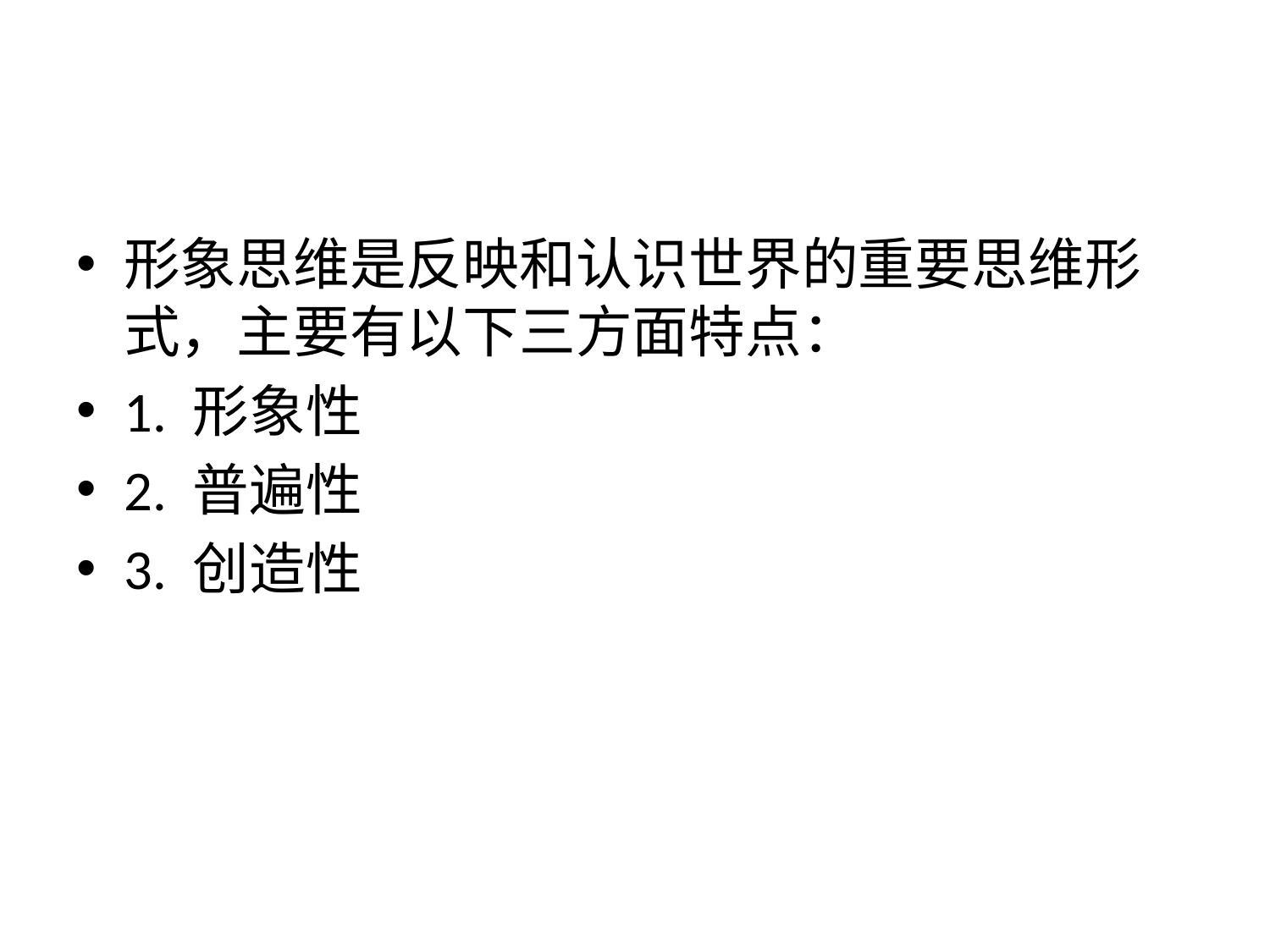

#
形象思维是反映和认识世界的重要思维形式，主要有以下三方面特点：
1. 形象性
2. 普遍性
3. 创造性